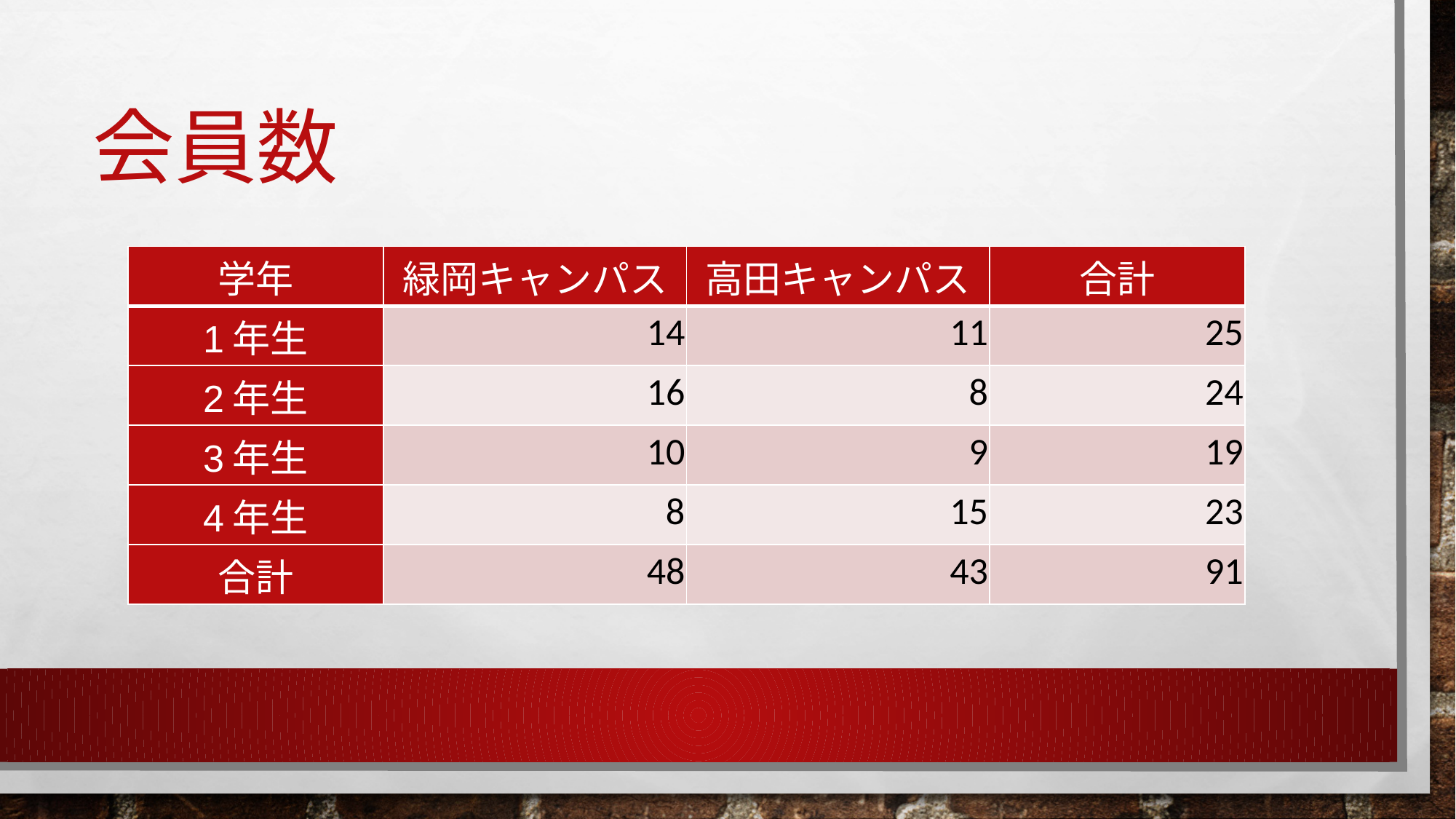

# 会員数
| 学年 | 緑岡キャンパス | 高田キャンパス | 合計 |
| --- | --- | --- | --- |
| 1年生 | 14 | 11 | 25 |
| 2年生 | 16 | 8 | 24 |
| 3年生 | 10 | 9 | 19 |
| 4年生 | 8 | 15 | 23 |
| 合計 | 48 | 43 | 91 |